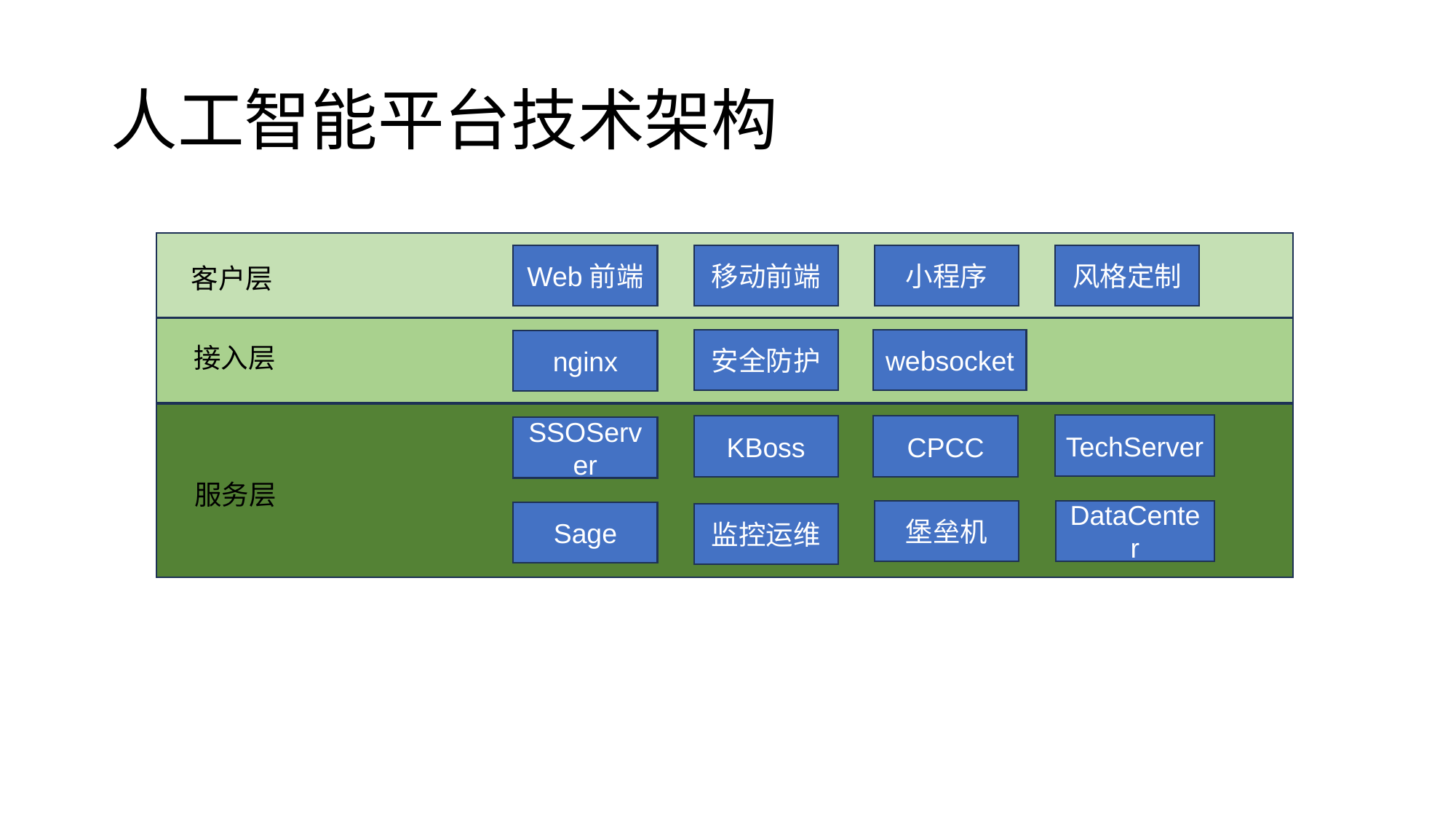

# 人工智能平台技术架构

Web前端
移动前端
小程序
风格定制
客户层

安全防护
websocket
nginx
接入层

TechServer
KBoss
CPCC
SSOServer
服务层
堡垒机
DataCenter
Sage
监控运维